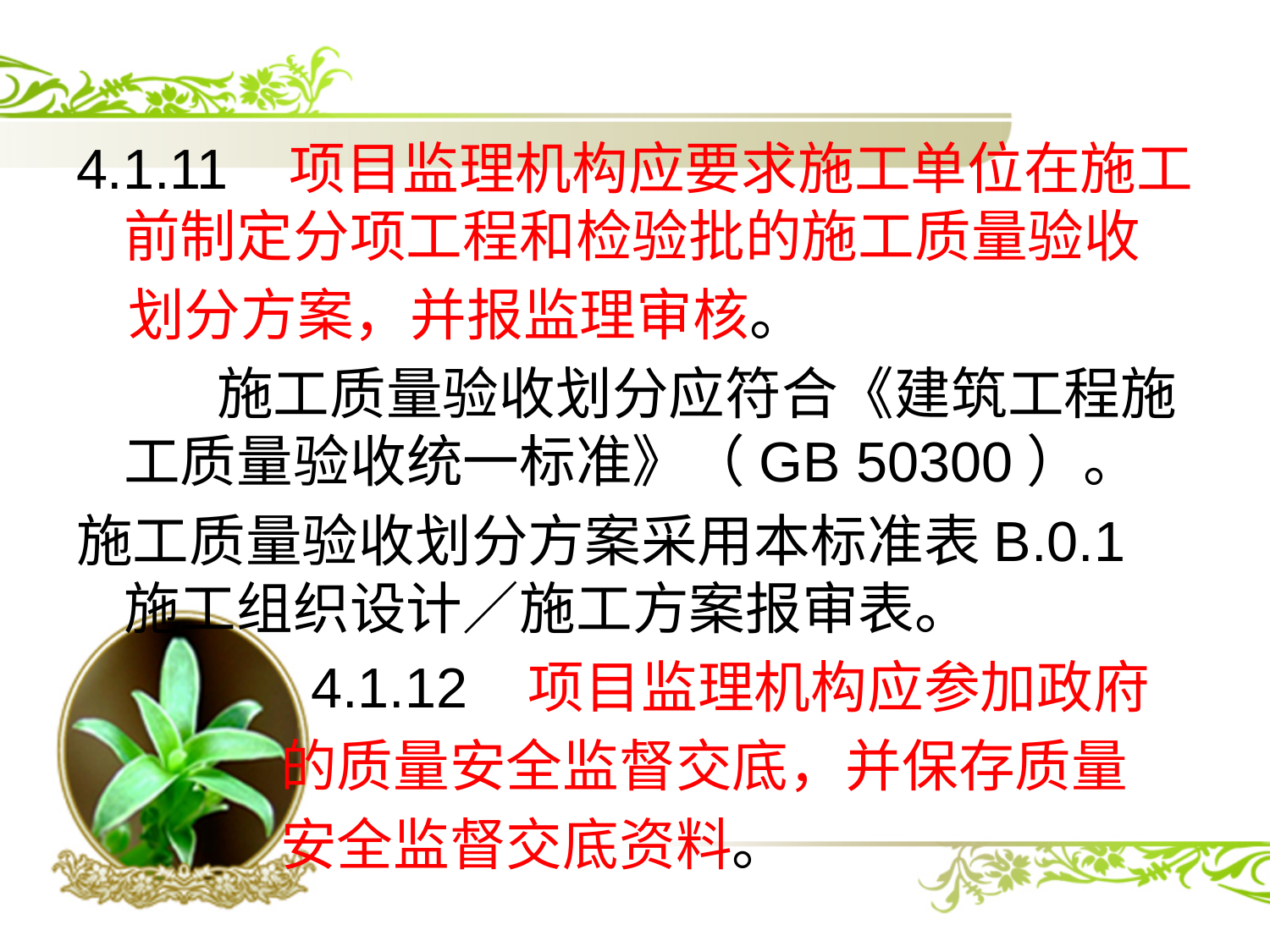

4.1.11   项目监理机构应要求施工单位在施工前制定分项工程和检验批的施工质量验收
   划分方案，并报监理审核。
          施工质量验收划分应符合《建筑工程施工质量验收统一标准》（GB 50300）。
施工质量验收划分方案采用本标准表B.0.1 施工组织设计／施工方案报审表。
               4.1.12   项目监理机构应参加政府
               的质量安全监督交底，并保存质量
               安全监督交底资料。